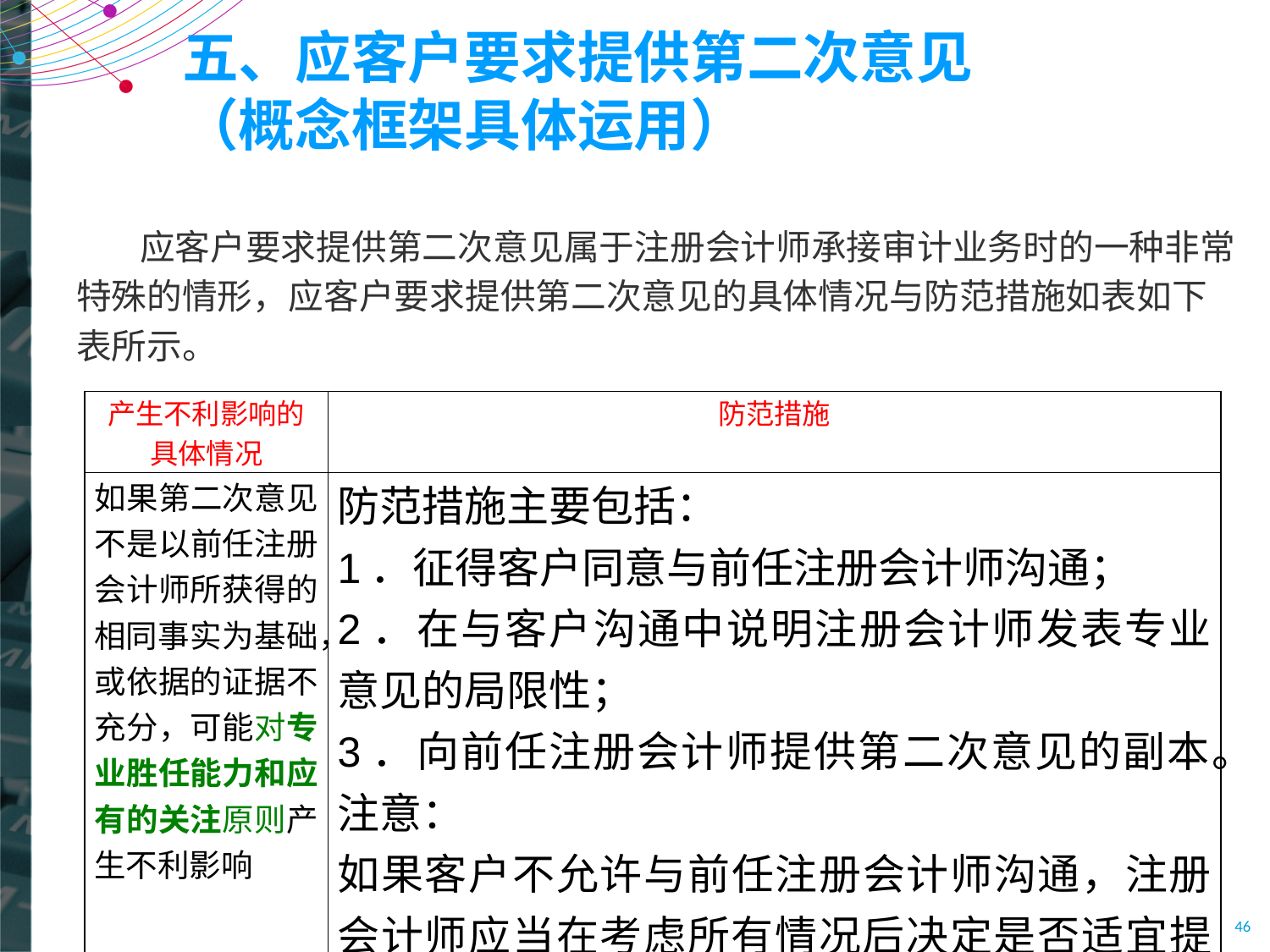

# 五、应客户要求提供第二次意见 （概念框架具体运用）
应客户要求提供第二次意见属于注册会计师承接审计业务时的一种非常特殊的情形，应客户要求提供第二次意见的具体情况与防范措施如表如下表所示。

| 产生不利影响的具体情况 | 防范措施 |
| --- | --- |
| 如果第二次意见不是以前任注册会计师所获得的相同事实为基础，或依据的证据不充分，可能对专业胜任能力和应有的关注原则产生不利影响 | 防范措施主要包括： 1．征得客户同意与前任注册会计师沟通； 2．在与客户沟通中说明注册会计师发表专业意见的局限性； 3．向前任注册会计师提供第二次意见的副本。 注意： 如果客户不允许与前任注册会计师沟通，注册会计师应当在考虑所有情况后决定是否适宜提供第二次意见 |